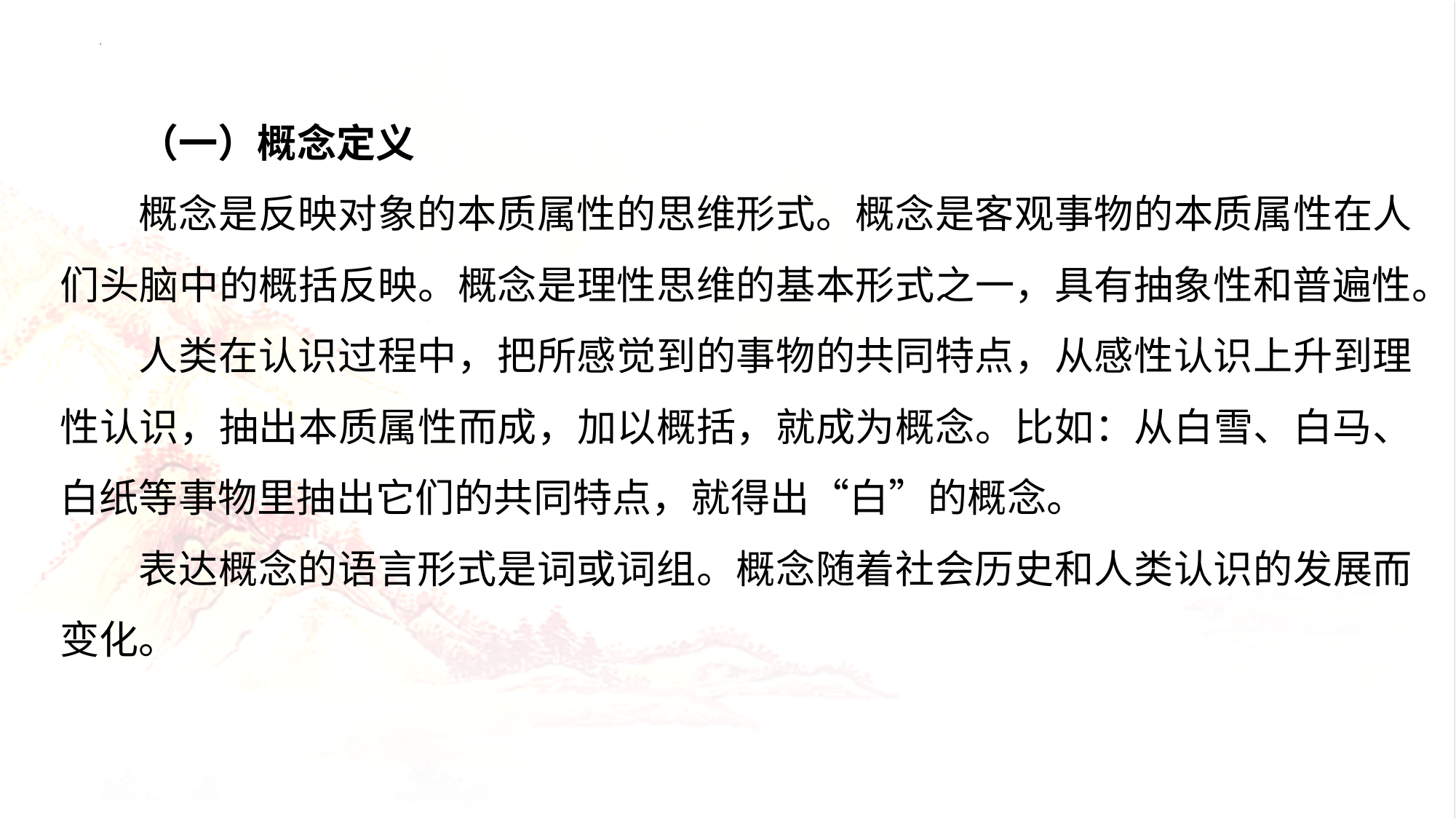

（一）概念定义
概念是反映对象的本质属性的思维形式。概念是客观事物的本质属性在人们头脑中的概括反映。概念是理性思维的基本形式之一，具有抽象性和普遍性。
人类在认识过程中，把所感觉到的事物的共同特点，从感性认识上升到理性认识，抽出本质属性而成，加以概括，就成为概念。比如：从白雪、白马、白纸等事物里抽出它们的共同特点，就得出“白”的概念。
表达概念的语言形式是词或词组。概念随着社会历史和人类认识的发展而变化。